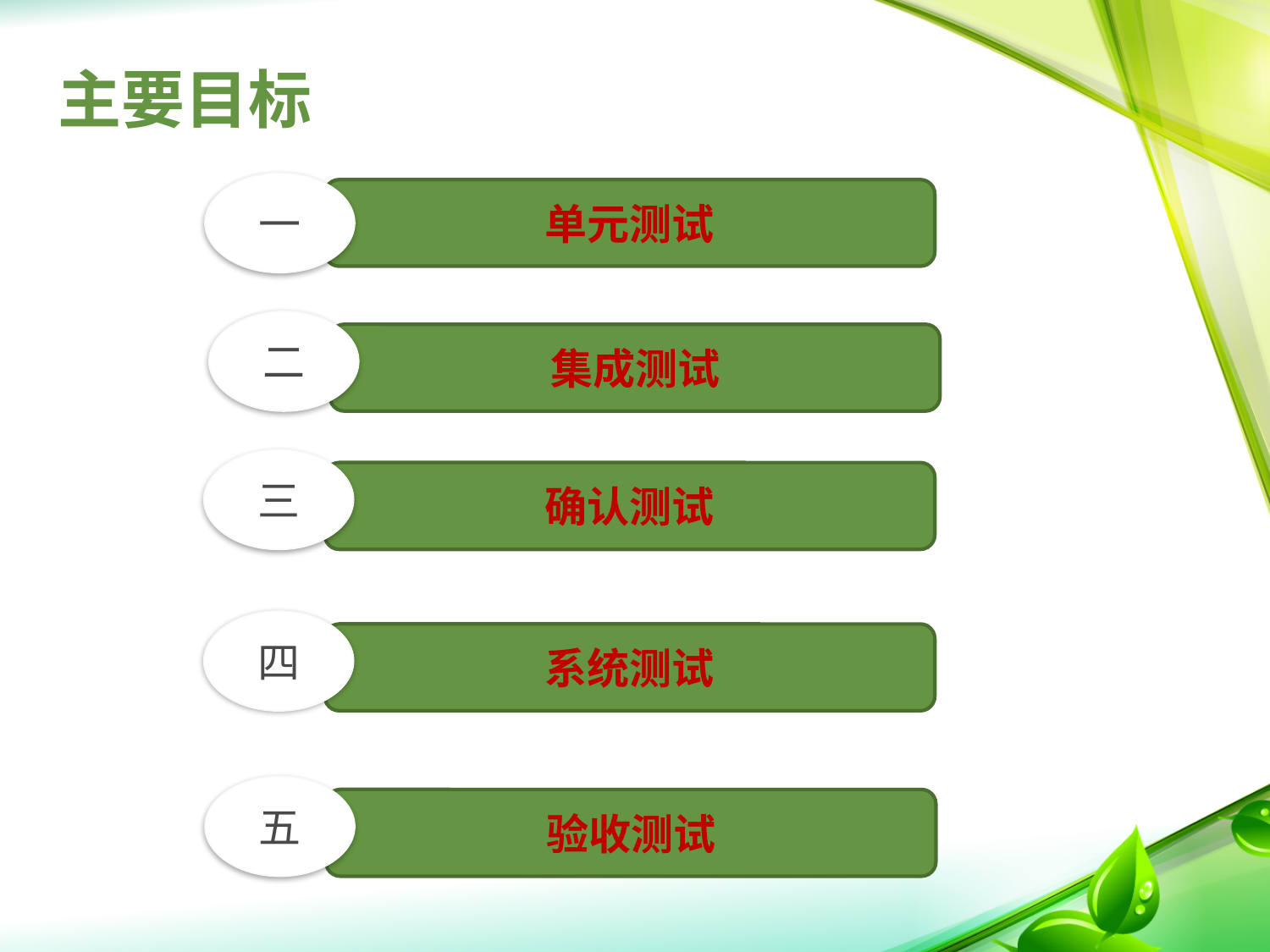

# 主要目标
一
单元测试
二
集成测试
三
确认测试
四
系统测试
五
验收测试